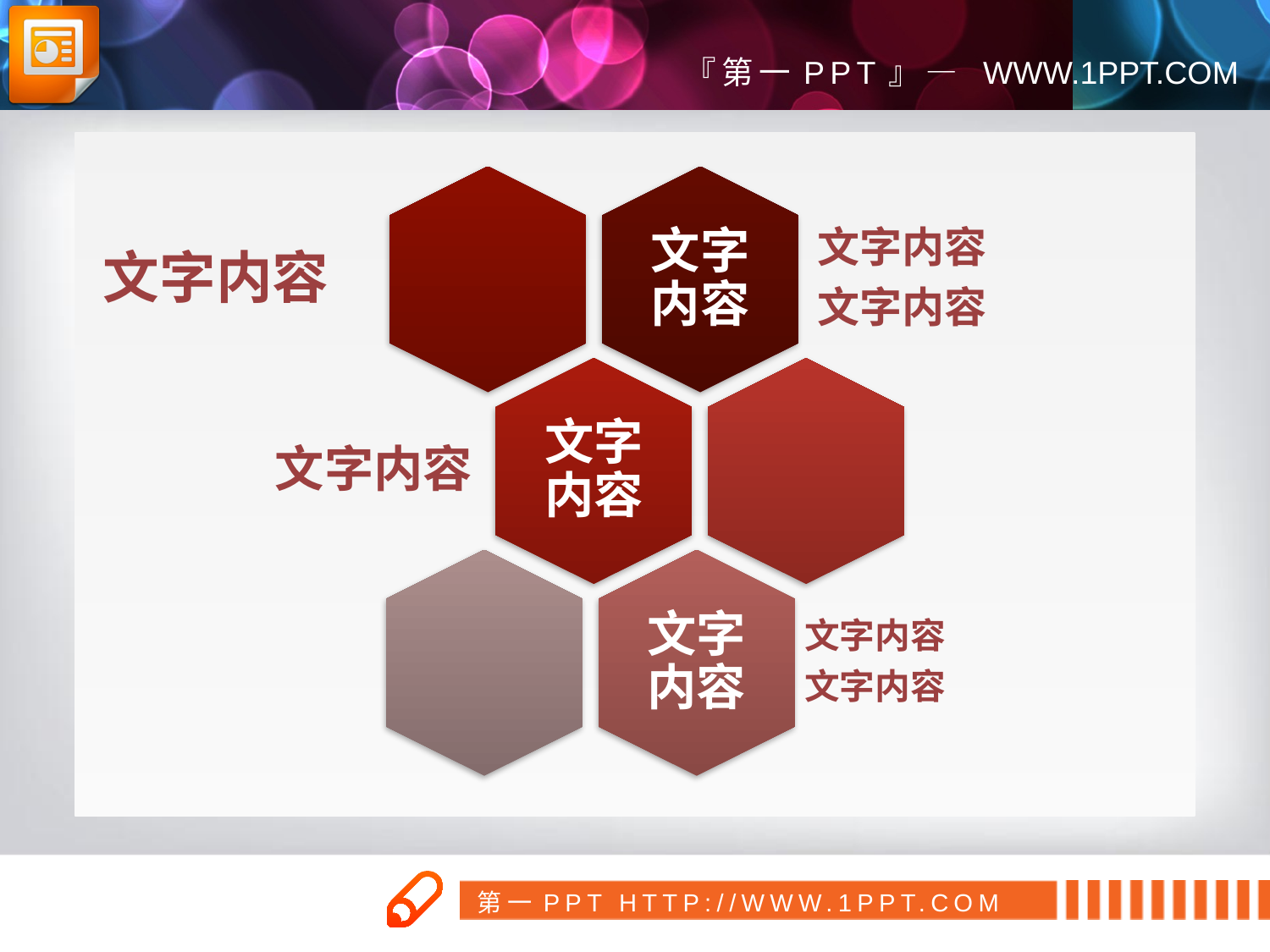

文字内容
文字内容
文字内容

文字内容
文字内容

文字内容
文字内容
文字内容

文字内容
第一PPT模板网
www.1ppt.com